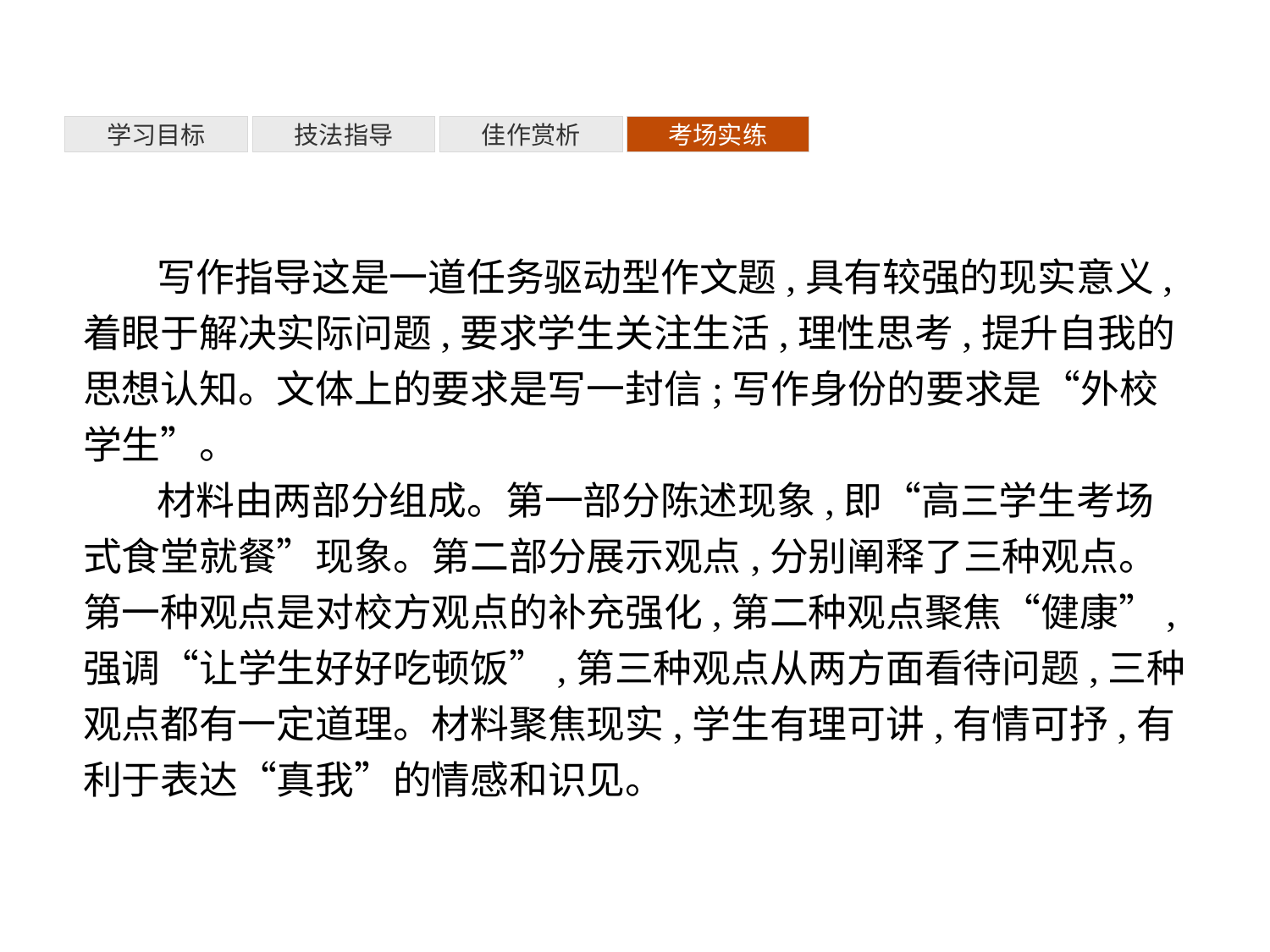

考场实练
佳作赏析
技法指导
学习目标
写作指导这是一道任务驱动型作文题,具有较强的现实意义,着眼于解决实际问题,要求学生关注生活,理性思考,提升自我的思想认知。文体上的要求是写一封信;写作身份的要求是“外校学生”。
材料由两部分组成。第一部分陈述现象,即“高三学生考场式食堂就餐”现象。第二部分展示观点,分别阐释了三种观点。第一种观点是对校方观点的补充强化,第二种观点聚焦“健康”,强调“让学生好好吃顿饭”,第三种观点从两方面看待问题,三种观点都有一定道理。材料聚焦现实,学生有理可讲,有情可抒,有利于表达“真我”的情感和识见。